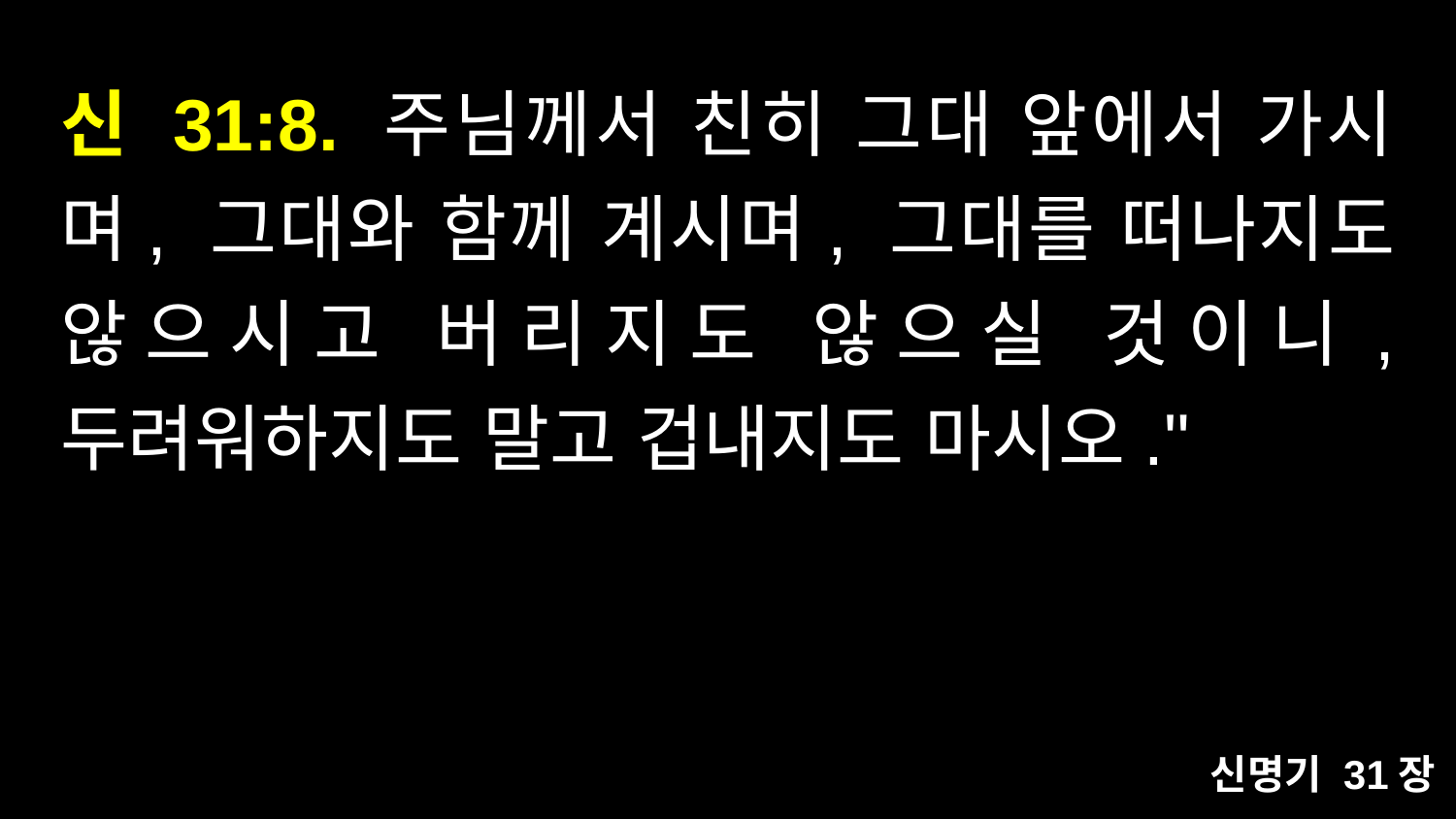

# 신 31:8. 주님께서 친히 그대 앞에서 가시며, 그대와 함께 계시며, 그대를 떠나지도 않으시고 버리지도 않으실 것이니, 두려워하지도 말고 겁내지도 마시오."
신명기 31장